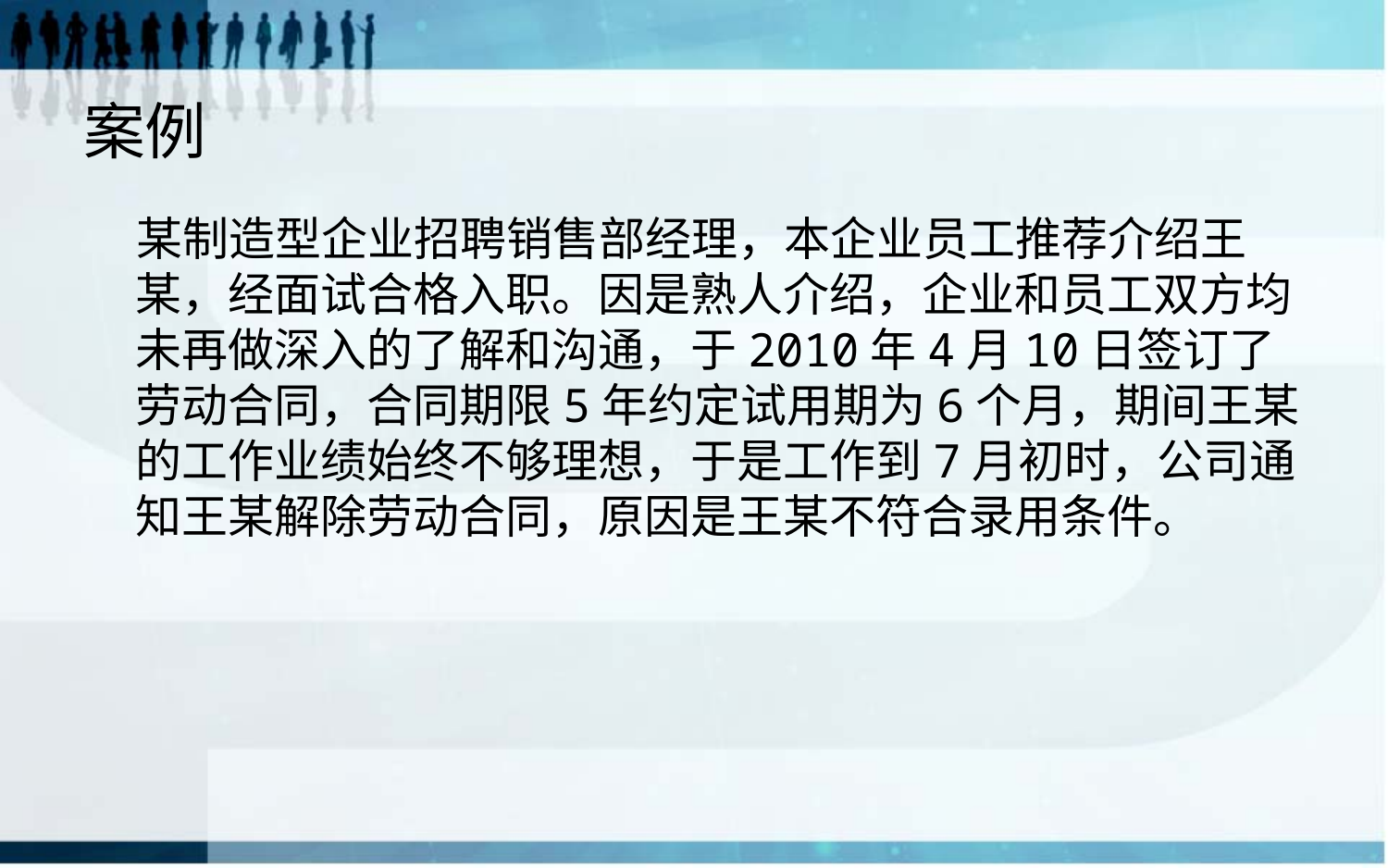

# 案例
    某制造型企业招聘销售部经理，本企业员工推荐介绍王某，经面试合格入职。因是熟人介绍，企业和员工双方均未再做深入的了解和沟通，于2010年4月10日签订了劳动合同，合同期限5年约定试用期为6个月，期间王某的工作业绩始终不够理想，于是工作到7月初时，公司通知王某解除劳动合同，原因是王某不符合录用条件。